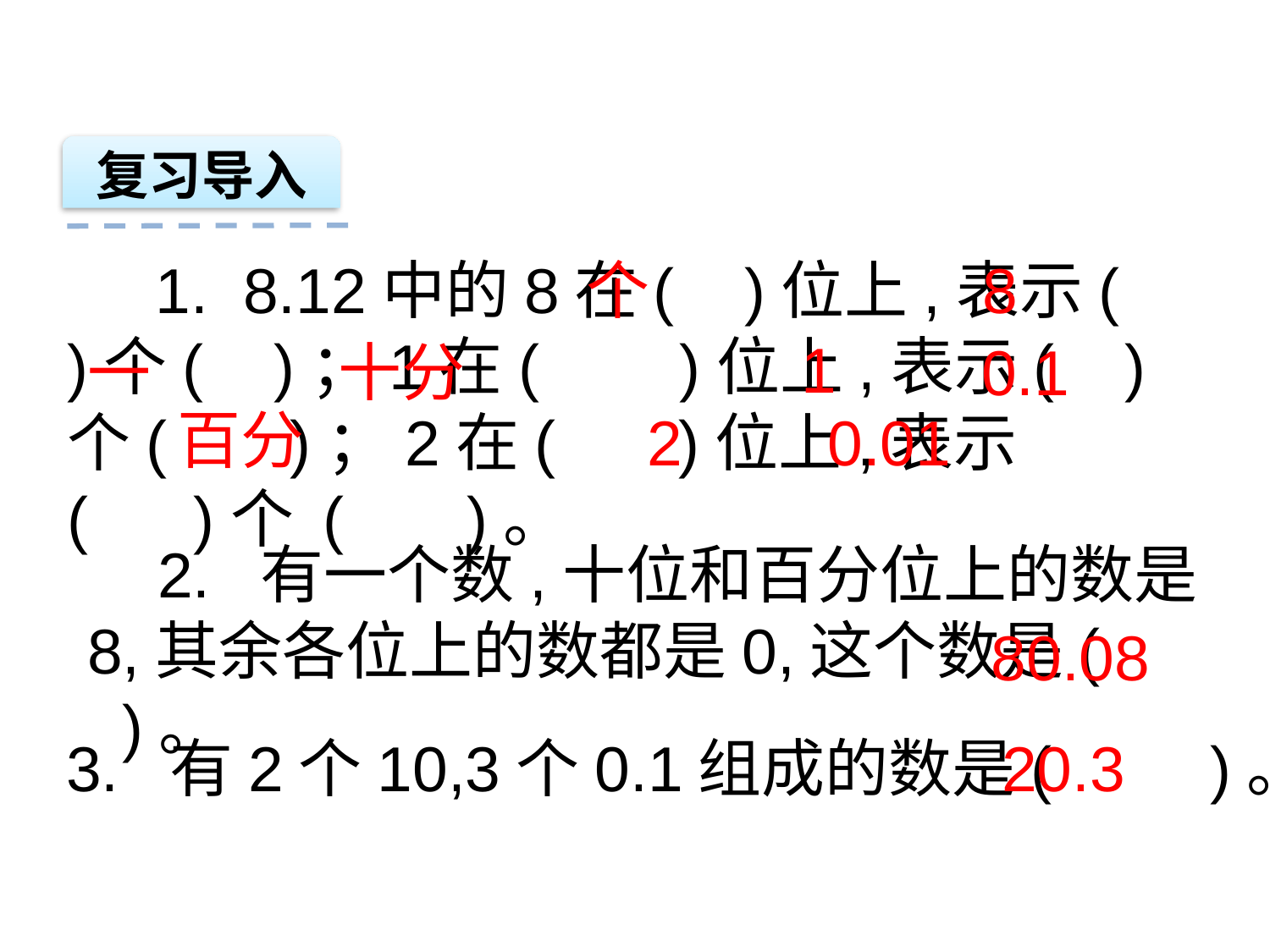

复习导入
     1.  8.12中的8在(    )位上,表示(    )个(    )；1在(        )位上,表示(    )个(       )；2在(       )位上,表示(      )个 (       )。
个
8
1
一
十分
0.1
百分
2
0.01
    2.  有一个数,十位和百分位上的数是8,其余各位上的数都是0,这个数是(           )。
80.08
3.  有2个10,3个0.1组成的数是(         )。
20.3